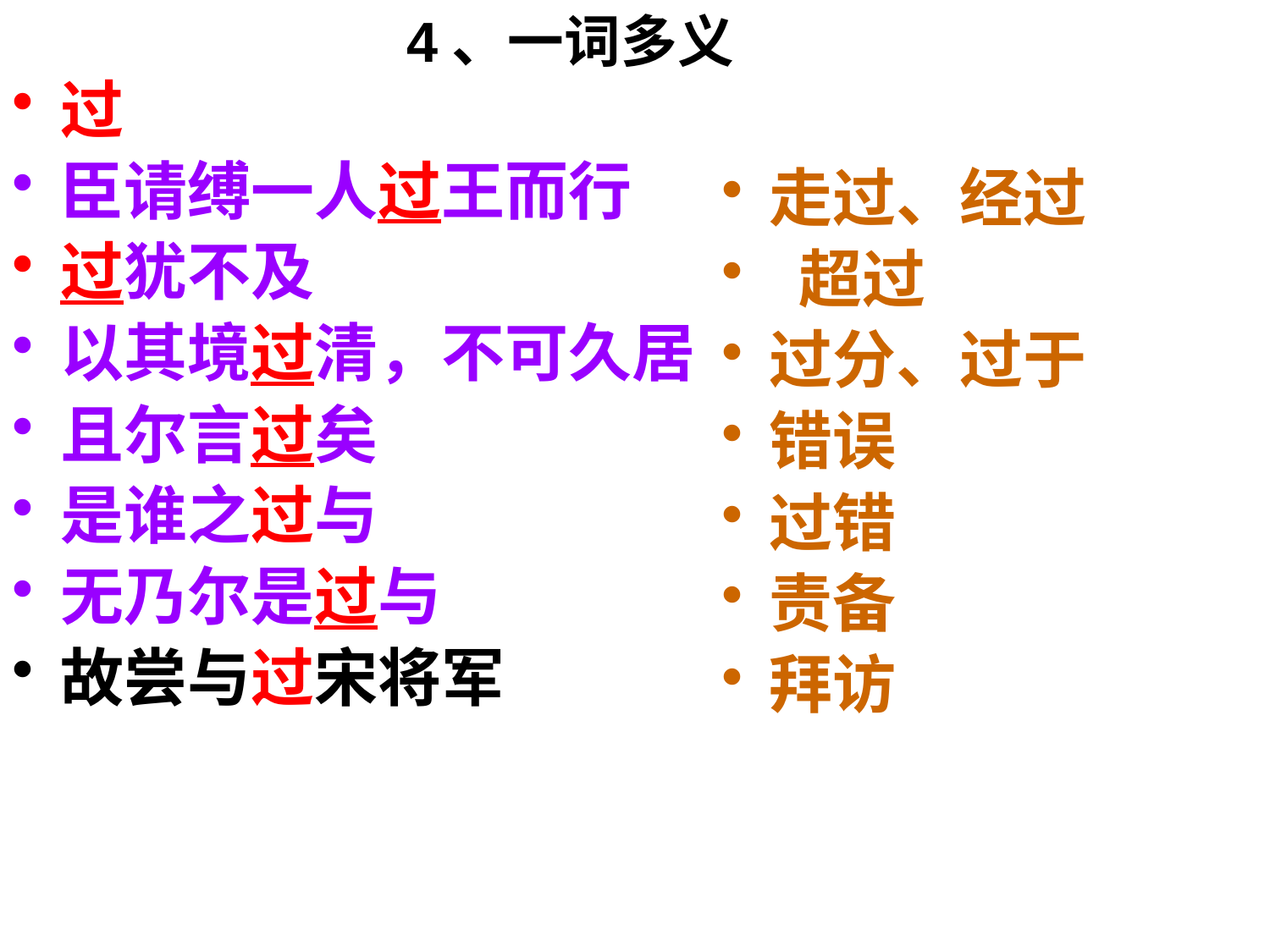

过
臣请缚一人过王而行
过犹不及
以其境过清，不可久居
且尔言过矣
是谁之过与
无乃尔是过与
故尝与过宋将军
4、一词多义

走过、经过
 超过
过分、过于
错误
过错
责备
拜访